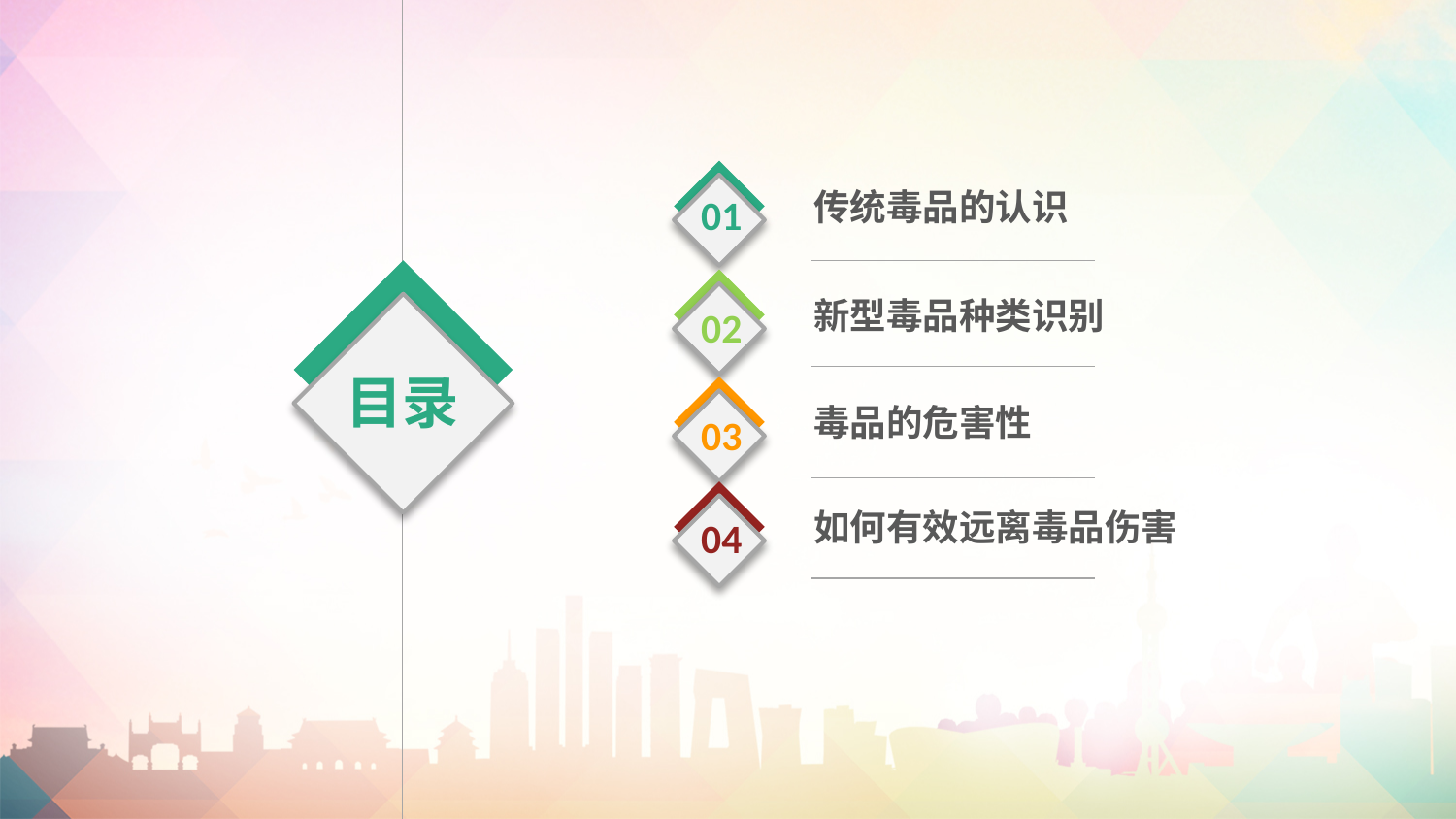

01
传统毒品的认识

02
新型毒品种类识别

目录

03
毒品的危害性

04
如何有效远离毒品伤害